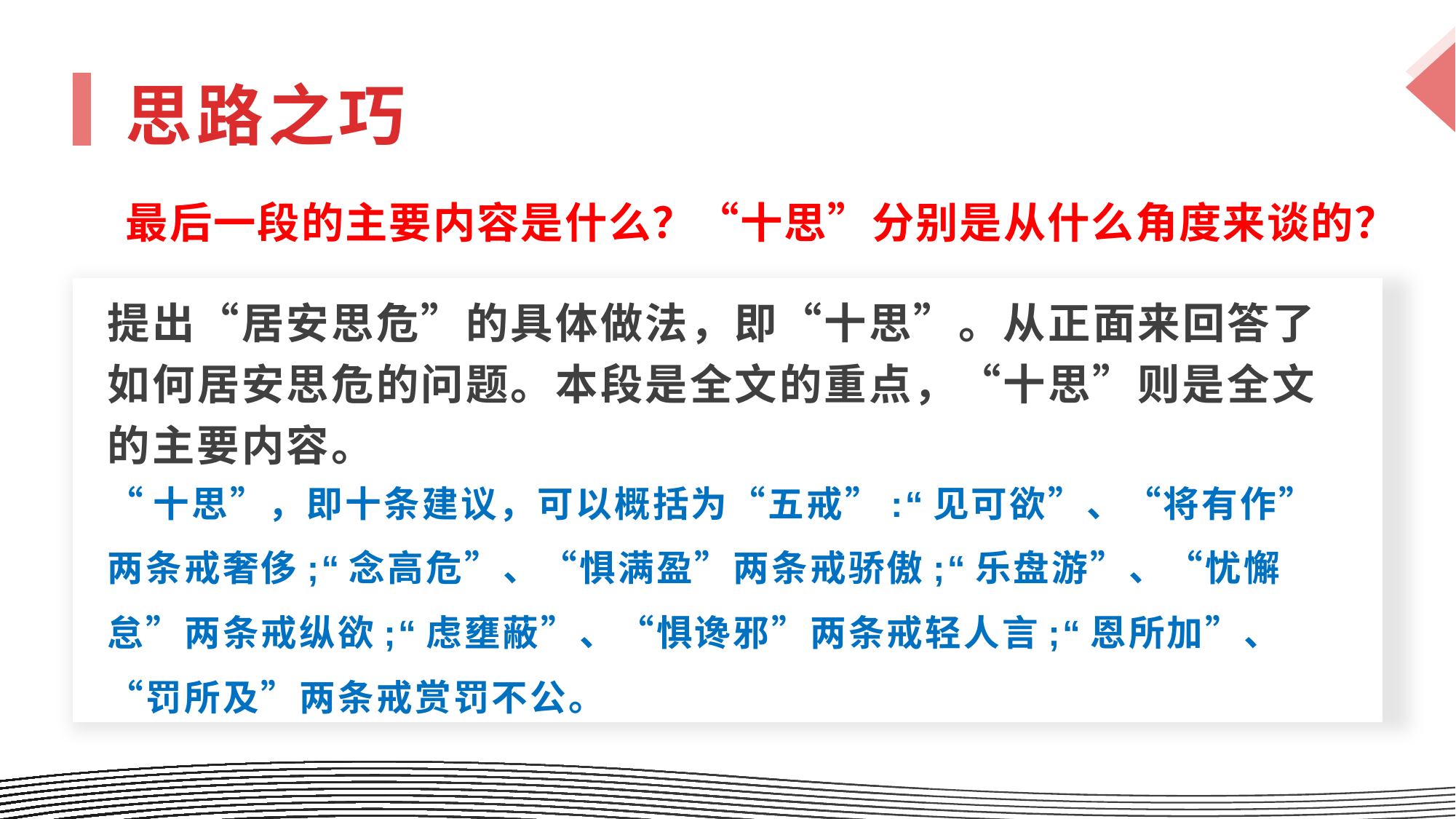

思路之巧

最后一段的主要内容是什么？“十思”分别是从什么角度来谈的？

提出“居安思危”的具体做法，即“十思”。从正面来回答了如何居安思危的问题。本段是全文的重点，“十思”则是全文的主要内容。
“十思”，即十条建议，可以概括为“五戒”:“见可欲”、“将有作”两条戒奢侈;“念高危”、“惧满盈”两条戒骄傲;“乐盘游”、“忧懈怠”两条戒纵欲;“虑壅蔽”、“惧谗邪”两条戒轻人言;“恩所加”、“罚所及”两条戒赏罚不公。